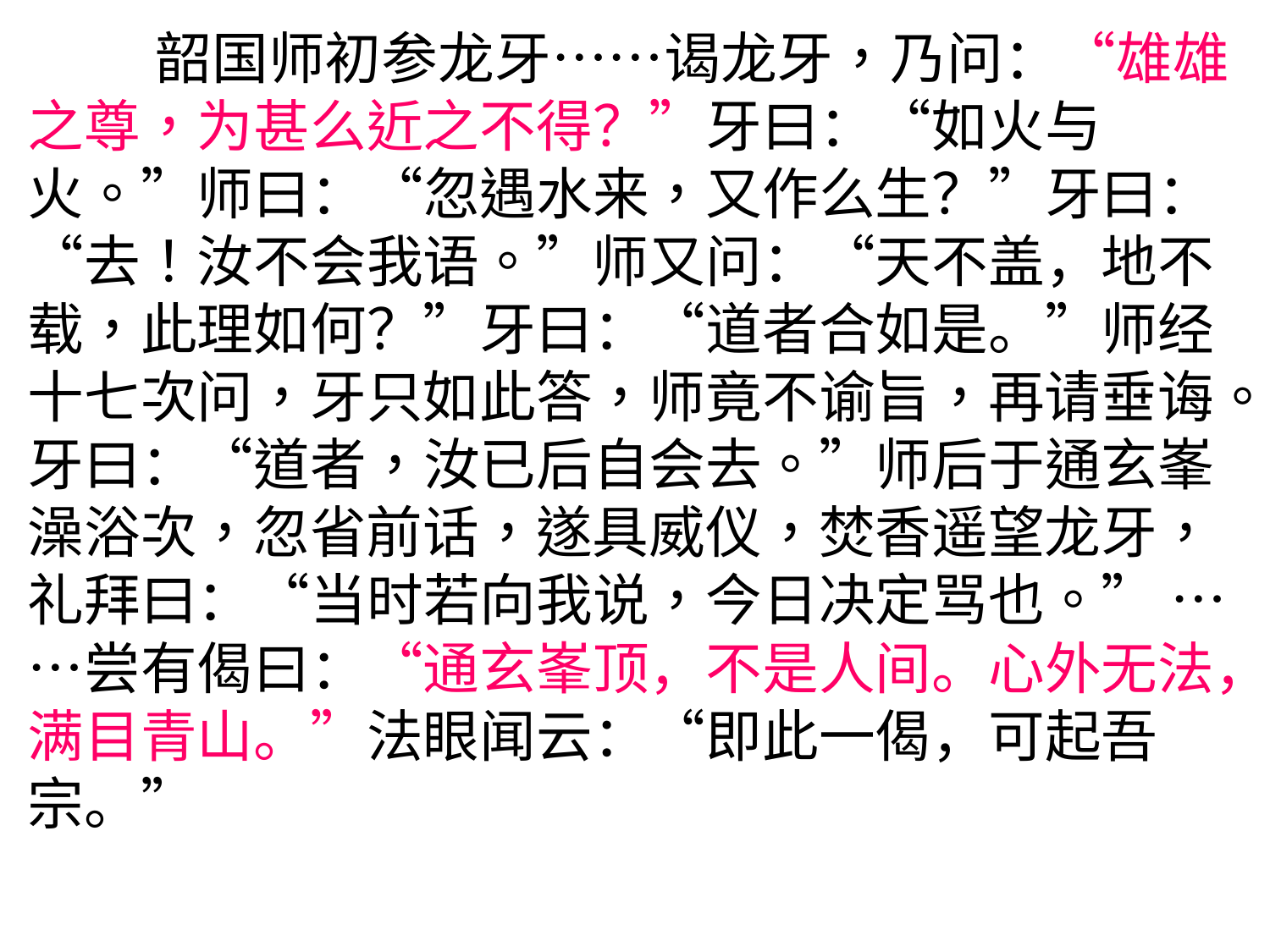

韶国师初参龙牙……谒龙牙，乃问：“雄雄之尊，为甚么近之不得？”牙曰：“如火与火。”师曰：“忽遇水来，又作么生？”牙曰：“去！汝不会我语。”师又问：“天不盖，地不载，此理如何？”牙曰：“道者合如是。”师经十七次问，牙只如此答，师竟不谕旨，再请垂诲。牙曰：“道者，汝已后自会去。”师后于通玄峯澡浴次，忽省前话，遂具威仪，焚香遥望龙牙，礼拜曰：“当时若向我说，今日决定骂也。” ……尝有偈曰：“通玄峯顶，不是人间。心外无法，满目青山。”法眼闻云：“即此一偈，可起吾宗。”